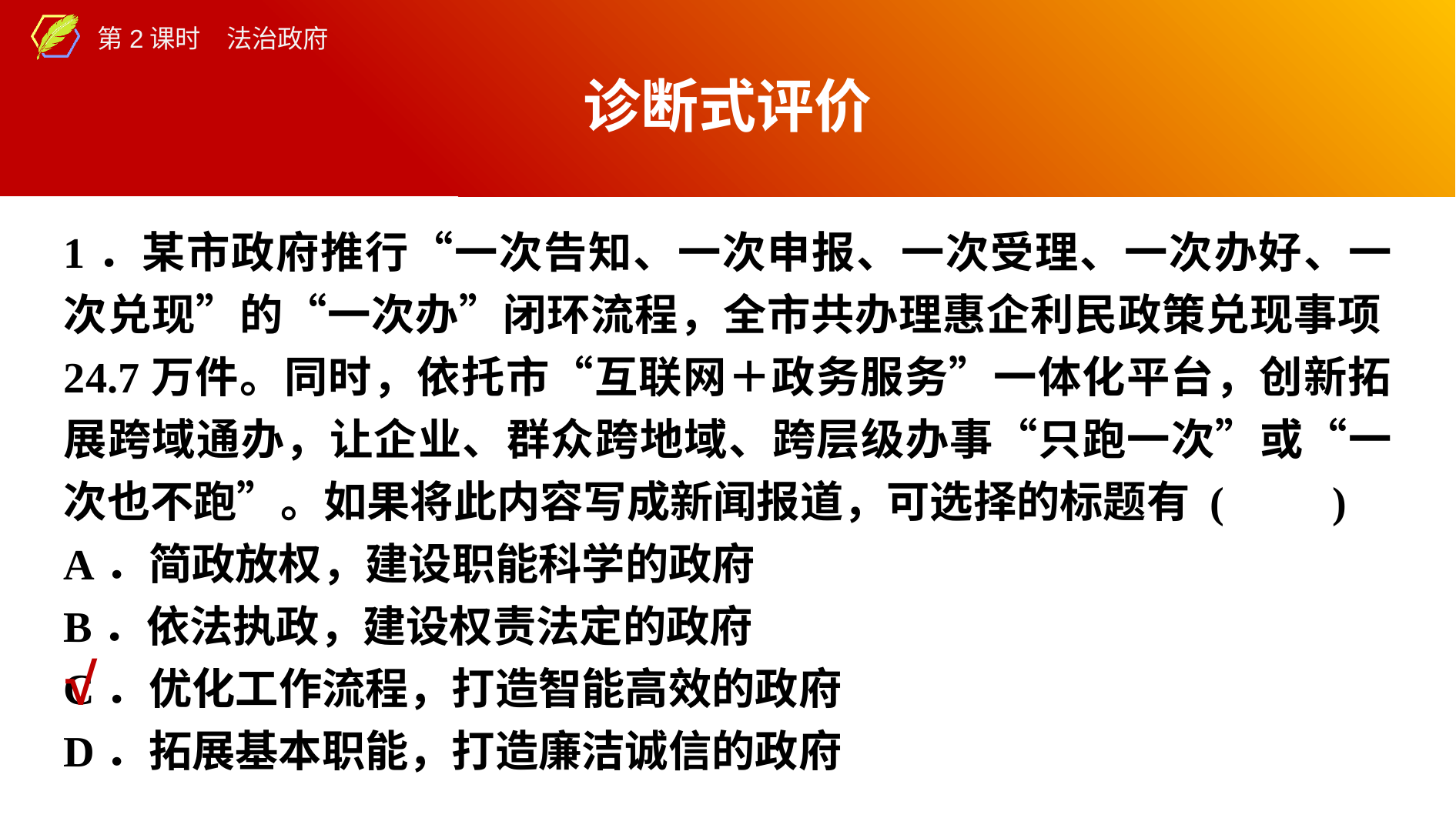

诊断式评价
1．某市政府推行“一次告知、一次申报、一次受理、一次办好、一次兑现”的“一次办”闭环流程，全市共办理惠企利民政策兑现事项24.7万件。同时，依托市“互联网＋政务服务”一体化平台，创新拓展跨域通办，让企业、群众跨地域、跨层级办事“只跑一次”或“一次也不跑”。如果将此内容写成新闻报道，可选择的标题有 (　　)
A．简政放权，建设职能科学的政府
B．依法执政，建设权责法定的政府
C．优化工作流程，打造智能高效的政府
D．拓展基本职能，打造廉洁诚信的政府
√